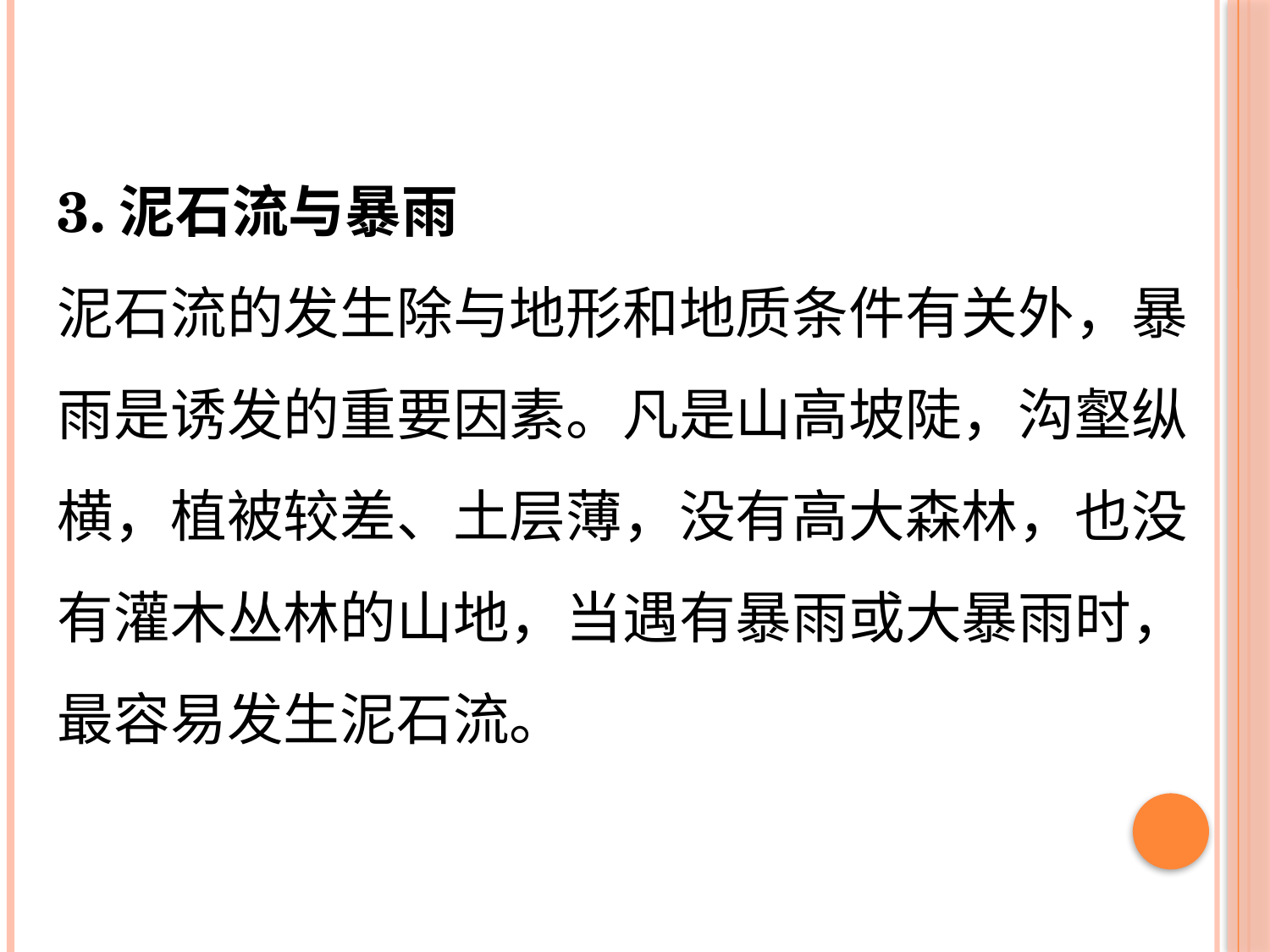

3.泥石流与暴雨
泥石流的发生除与地形和地质条件有关外，暴雨是诱发的重要因素。凡是山高坡陡，沟壑纵横，植被较差、土层薄，没有高大森林，也没有灌木丛林的山地，当遇有暴雨或大暴雨时，最容易发生泥石流。